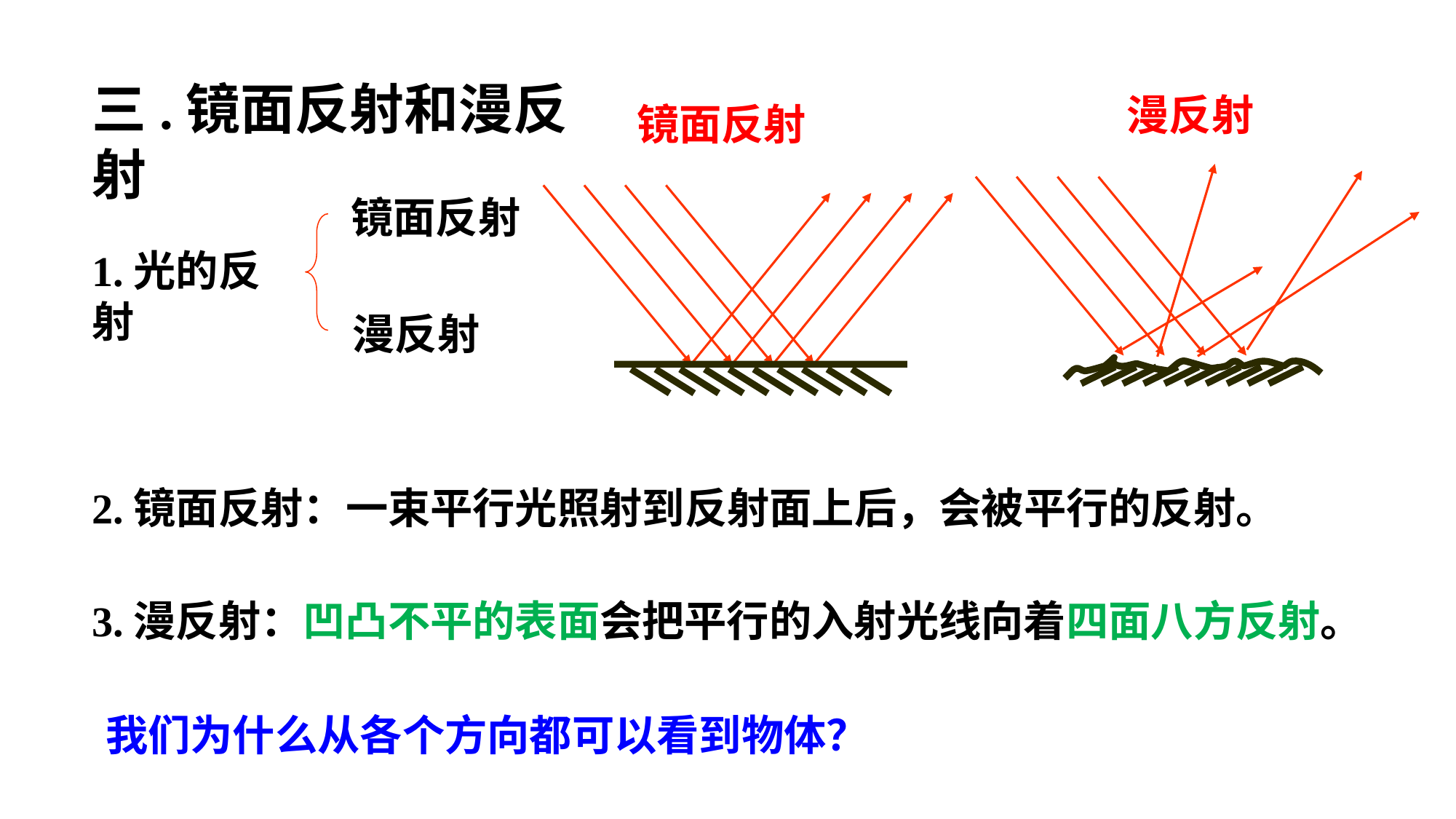

三.镜面反射和漫反射
漫反射

镜面反射

镜面反射

1.光的反射
漫反射
2.镜面反射：一束平行光照射到反射面上后，会被平行的反射。
3.漫反射：凹凸不平的表面会把平行的入射光线向着四面八方反射。
我们为什么从各个方向都可以看到物体？